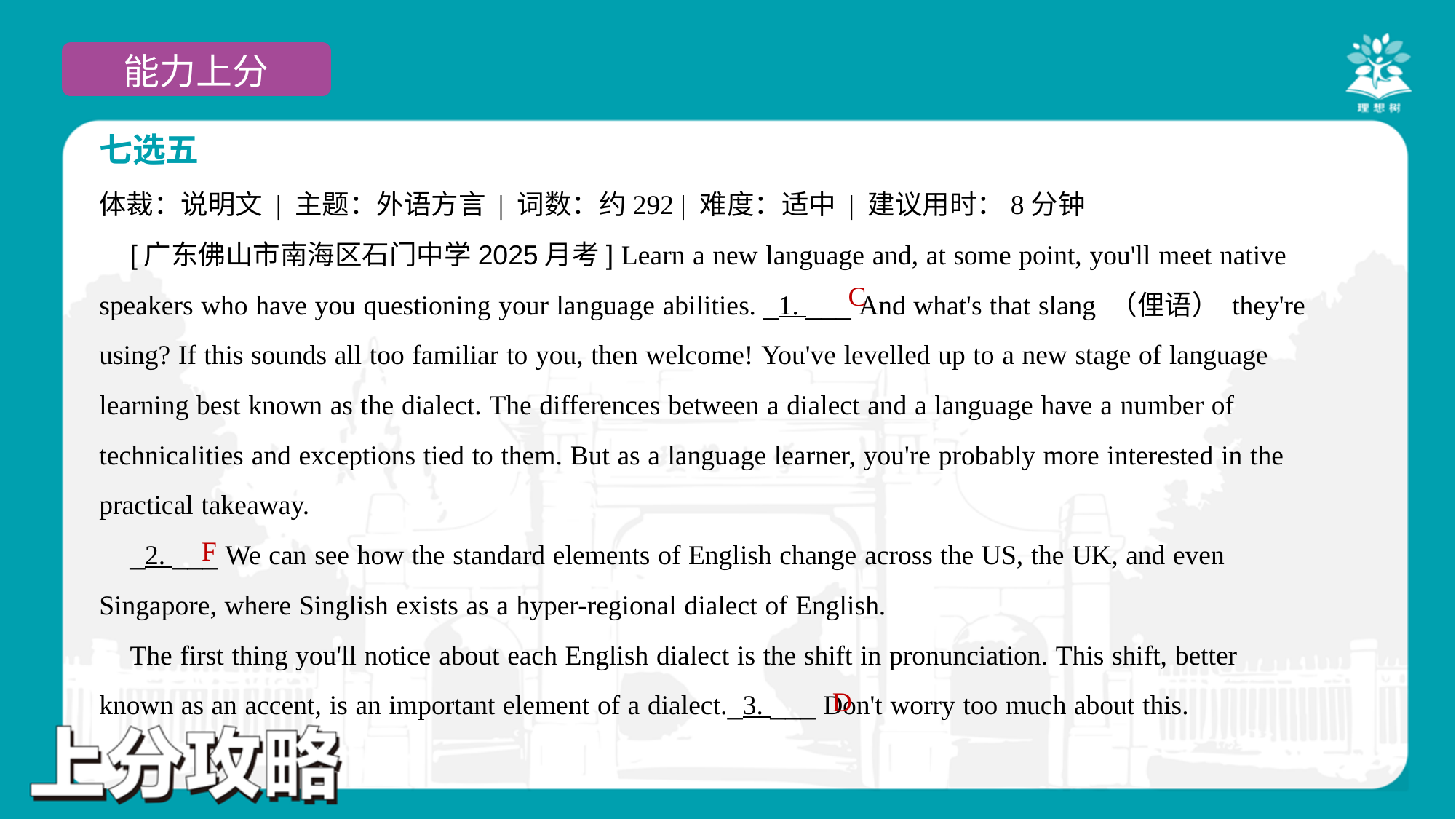

七选五
体裁：说明文 | 主题：外语方言 | 词数：约292 | 难度：适中 | 建议用时：8分钟
    [广东佛山市南海区石门中学2025月考] Learn a new language and, at some point, you'll meet native
speakers who have you questioning your language abilities. _1. ___ And what's that slang （俚语） they're
using? If this sounds all too familiar to you, then welcome! You've levelled up to a new stage of language
learning best known as the dialect. The differences between a dialect and a language have a number of
technicalities and exceptions tied to them. But as a language learner, you're probably more interested in the
practical takeaway.
    _2. ___ We can see how the standard elements of English change across the US, the UK, and even
Singapore, where Singlish exists as a hyper-regional dialect of English.
    The first thing you'll notice about each English dialect is the shift in pronunciation. This shift, better
known as an accent, is an important element of a dialect._3. ___ Don't worry too much about this.

C
F
D